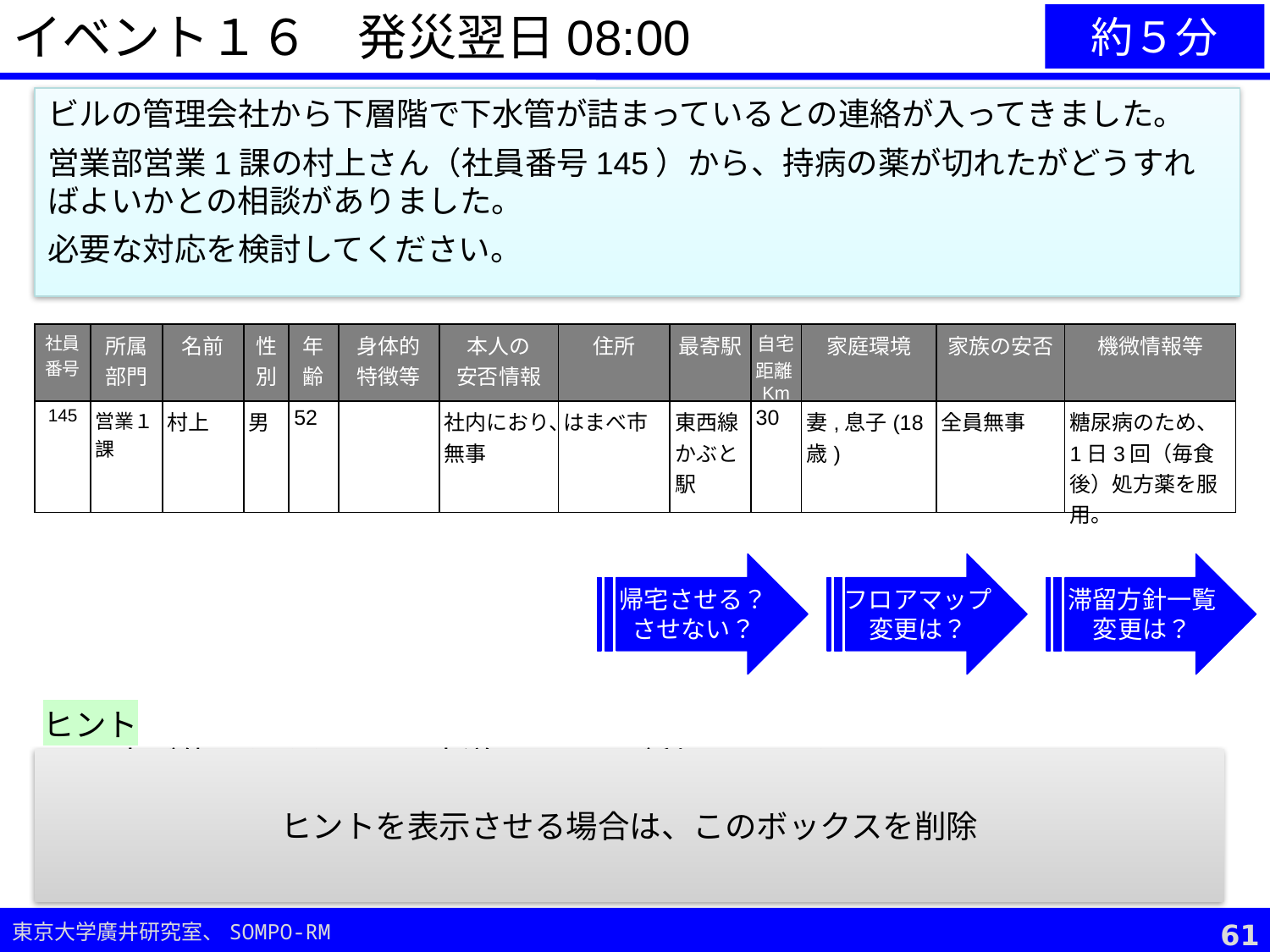

イベント１６　発災翌日08:00
約５分
ビルの管理会社から下層階で下水管が詰まっているとの連絡が入ってきました。
営業部営業1課の村上さん（社員番号145）から、持病の薬が切れたがどうすればよいかとの相談がありました。
必要な対応を検討してください。
| 社員 番号 | 所属部門 | 名前 | 性別 | 年齢 | 身体的 特徴等 | 本人の 安否情報 | 住所 | 最寄駅 | 自宅距離Km | 家庭環境 | 家族の安否 | 機微情報等 |
| --- | --- | --- | --- | --- | --- | --- | --- | --- | --- | --- | --- | --- |
| 145 | 営業１課 | 村上 | 男 | 52 |  | 社内におり、無事 | はまべ市 | 東西線かぶと駅 | 30 | 妻,息子(18歳) | 全員無事 | 糖尿病のため、1日3回（毎食後）処方薬を服用。 |
帰宅させる？
させない？
フロアマップ
変更は？
滞留方針一覧
変更は？
ヒント
下水が使えなくなると、水道・トイレが利用NGとなる。
簡易トイレ使用時の注意事項は？従業員への周知は？
医療機関への連絡手段の提供も支援のひとつ。
薬を飲まないとどのような症状が起こりうるか、事前確認も重要。
ヒントを表示させる場合は、このボックスを削除
61